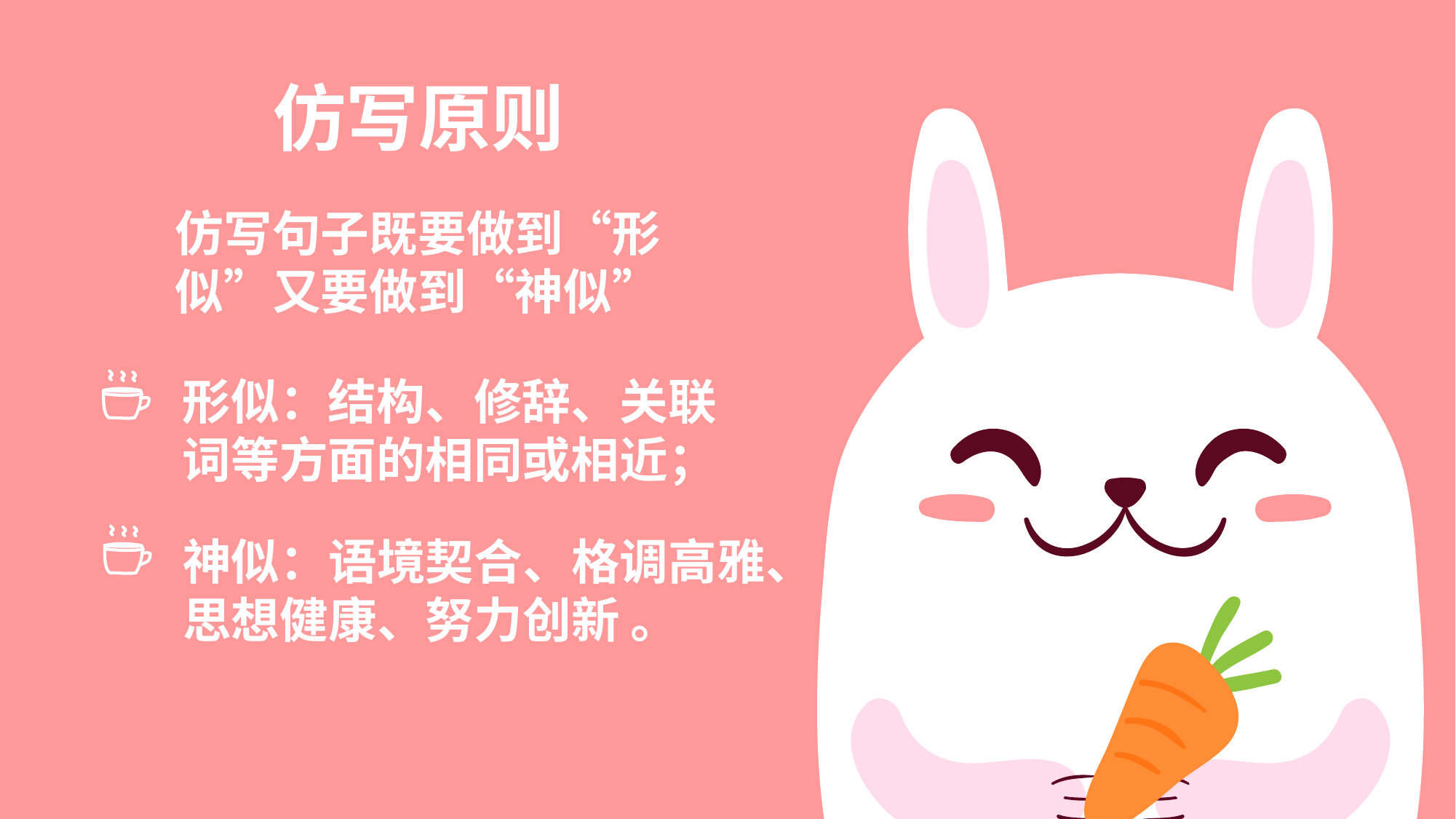

仿写原则

仿写句子既要做到“形似”又要做到“神似”
形似：结构、修辞、关联词等方面的相同或相近；

神似：语境契合、格调高雅、思想健康、努力创新 。